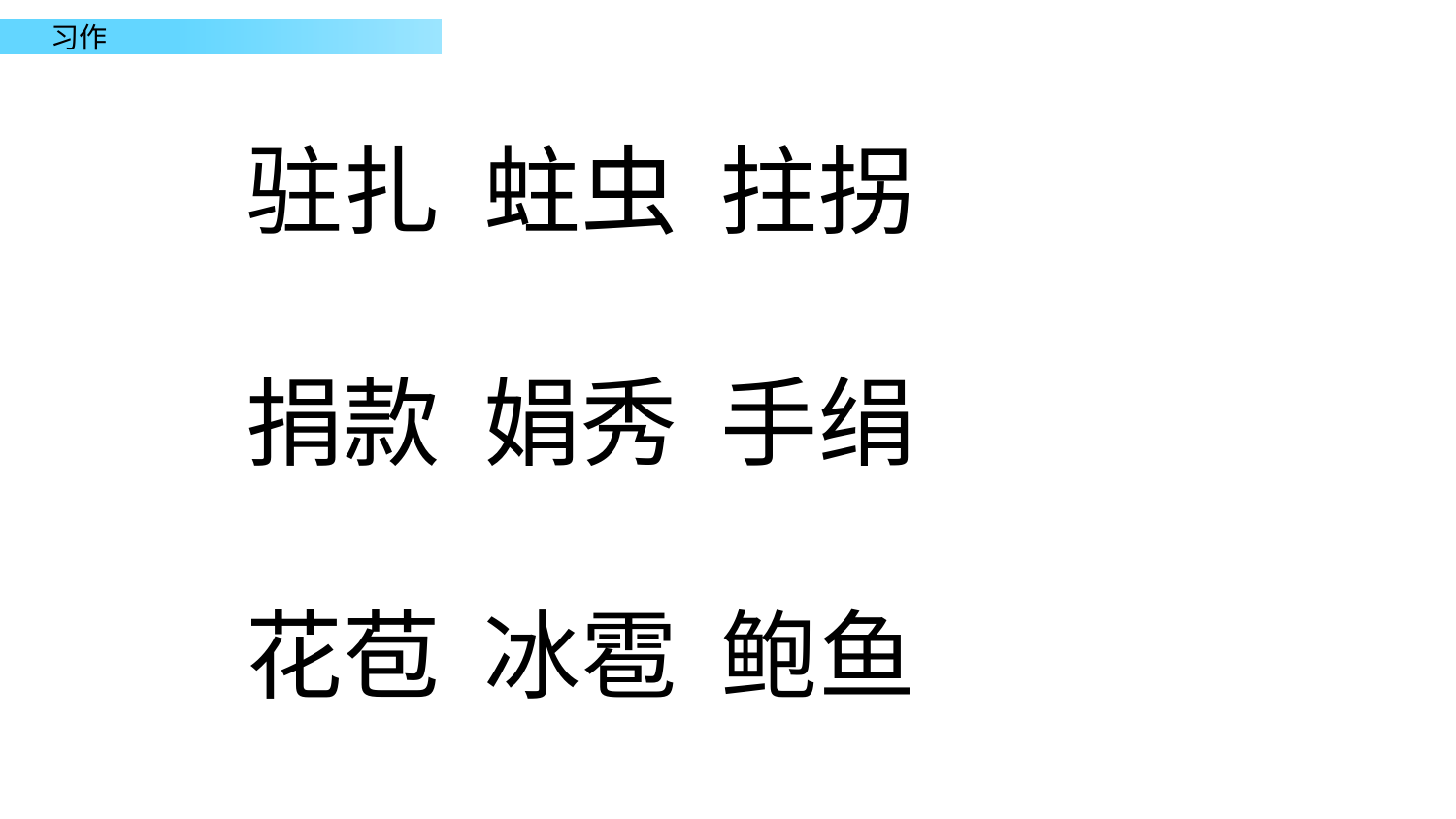

习作

驻扎  蛀虫  拄拐

捐款  娟秀  手绢

花苞  冰雹  鲍鱼